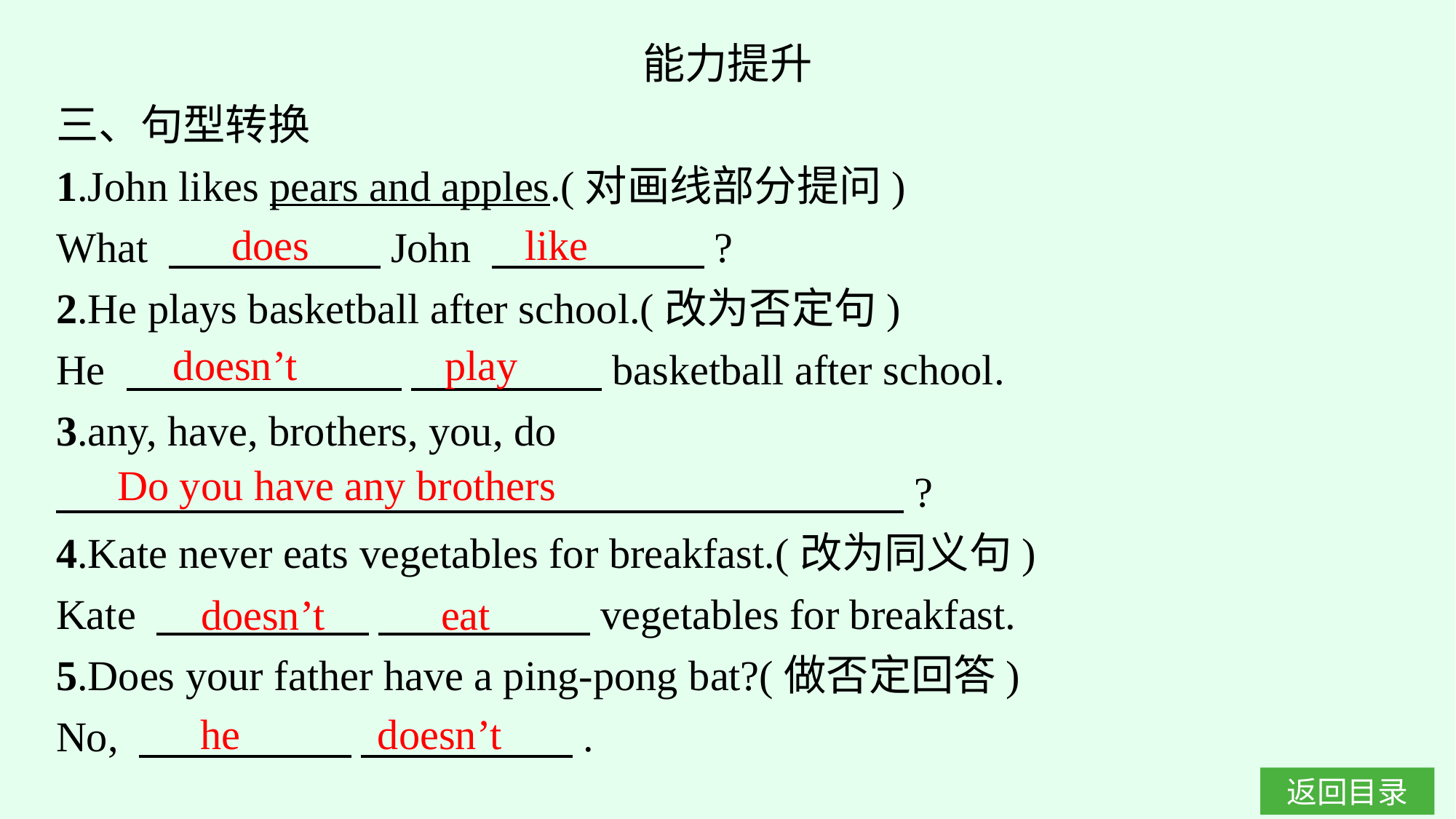

能力提升
三、句型转换
1.John likes pears and apples.(对画线部分提问)
What 　　　　　John 　　　　　?
2.He plays basketball after school.(改为否定句)
He 　　　　　 　 　　　　 basketball after school.
3.any, have, brothers, you, do
　　　　　 　　　　　　　　　 　　　　　?
4.Kate never eats vegetables for breakfast.(改为同义句)
Kate 　　　　　 　　　　　vegetables for breakfast.
5.Does your father have a ping-pong bat?(做否定回答)
No, 　　　　　 　　　　　.
does
like
doesn’t              play
Do you have any brothers
doesn’t           eat
he             doesn’t